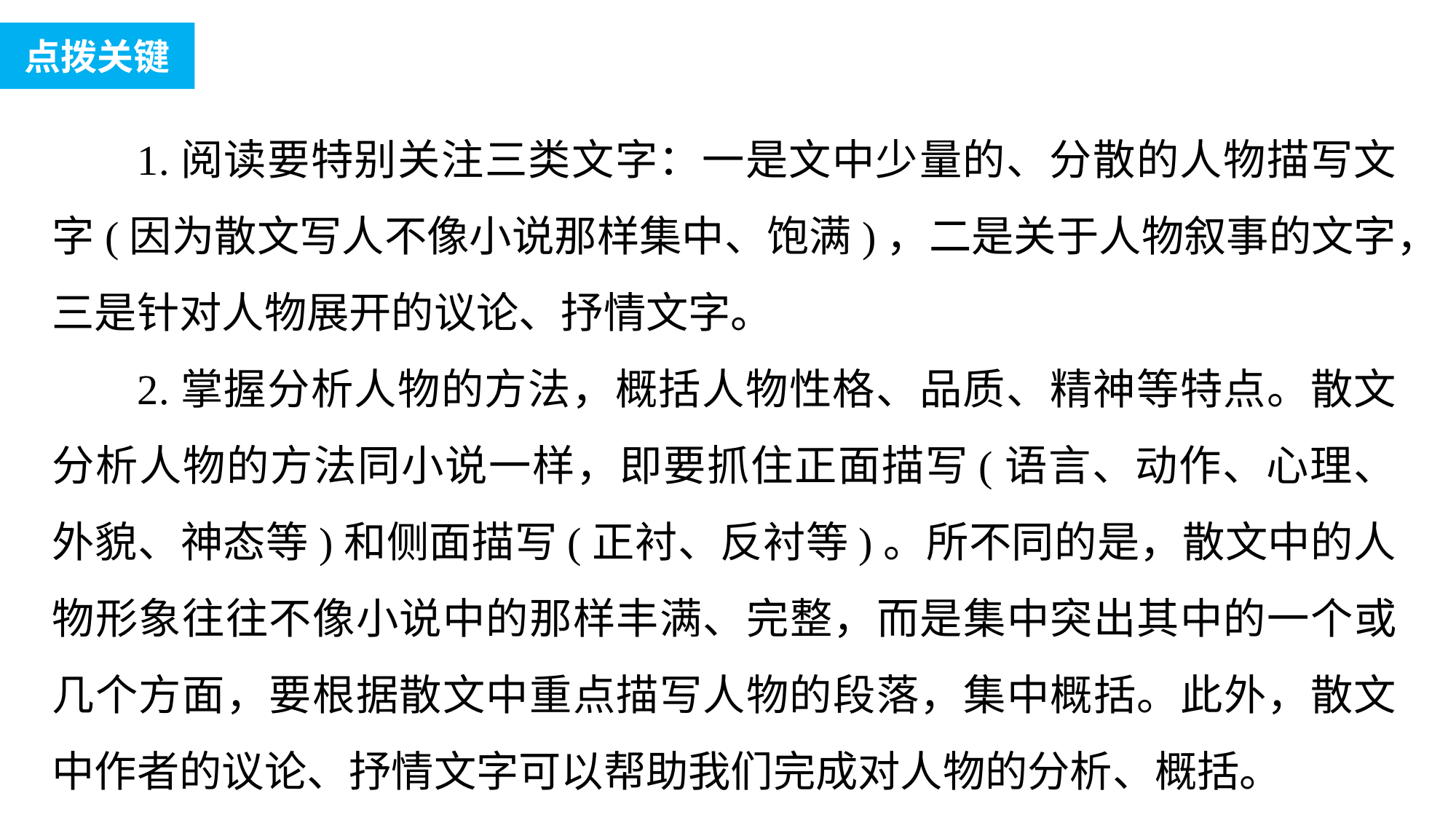

点拨关键
1.阅读要特别关注三类文字：一是文中少量的、分散的人物描写文字(因为散文写人不像小说那样集中、饱满)，二是关于人物叙事的文字，三是针对人物展开的议论、抒情文字。
2.掌握分析人物的方法，概括人物性格、品质、精神等特点。散文分析人物的方法同小说一样，即要抓住正面描写(语言、动作、心理、外貌、神态等)和侧面描写(正衬、反衬等)。所不同的是，散文中的人物形象往往不像小说中的那样丰满、完整，而是集中突出其中的一个或几个方面，要根据散文中重点描写人物的段落，集中概括。此外，散文中作者的议论、抒情文字可以帮助我们完成对人物的分析、概括。